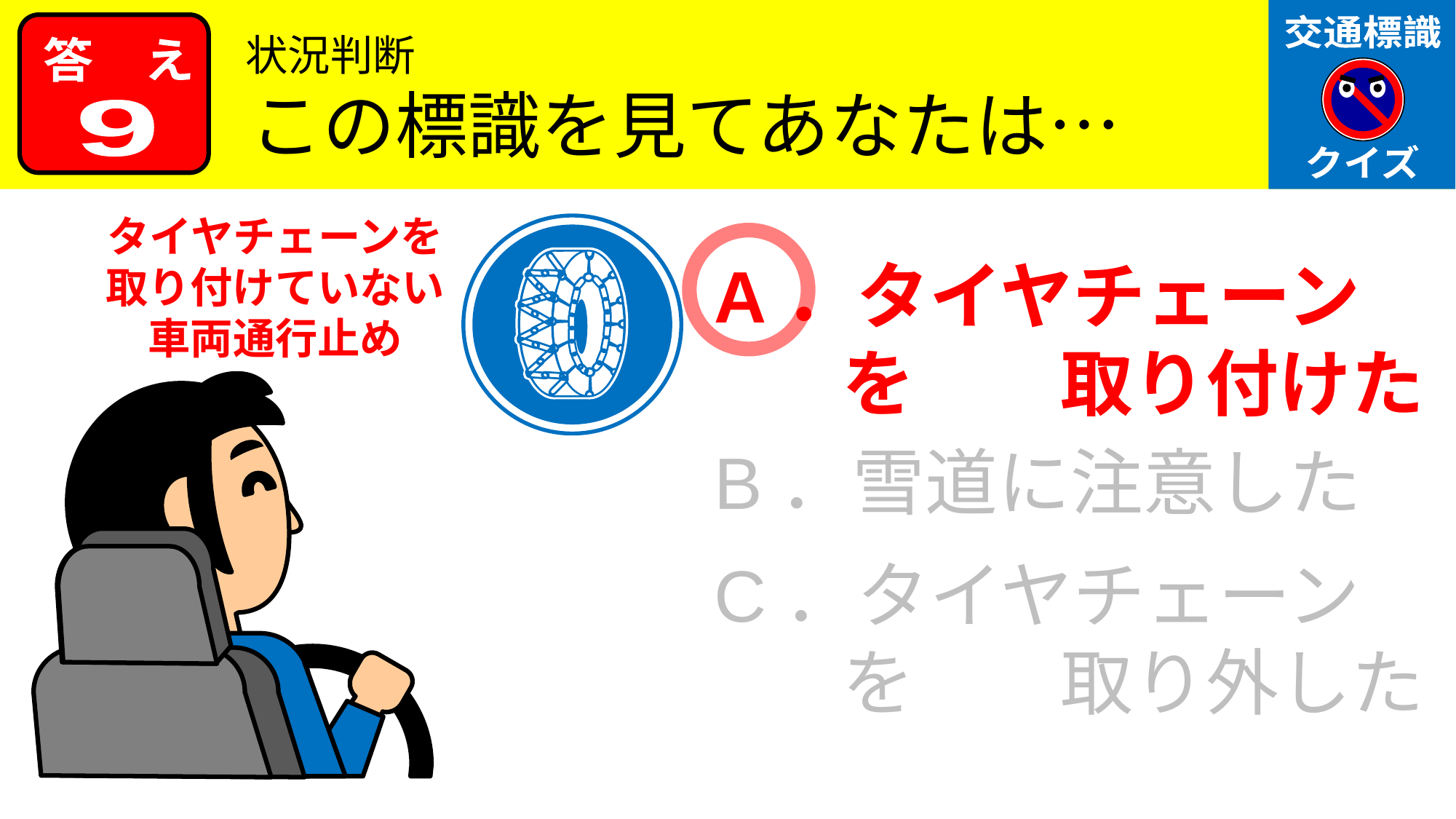

状況判断
この標識を見てあなたは…
9
タイヤチェーンを
取り付けていない
車両通行止め

A．タイヤチェーンを　　取り付けた

B．雪道に注意した
C．タイヤチェーンを　　取り外した